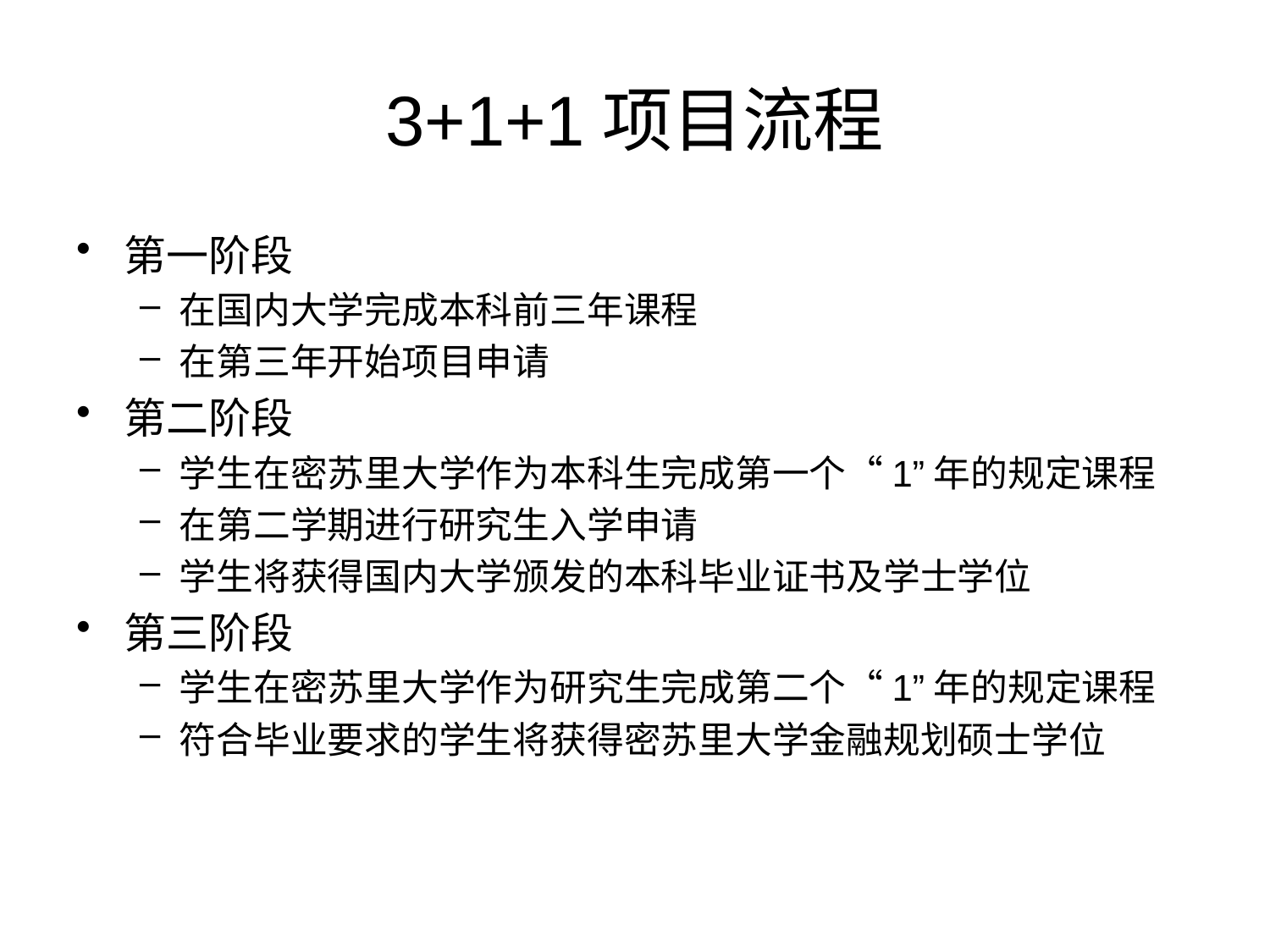

# 3+1+1项目流程
第一阶段
在国内大学完成本科前三年课程
在第三年开始项目申请
第二阶段
学生在密苏里大学作为本科生完成第一个“1”年的规定课程
在第二学期进行研究生入学申请
学生将获得国内大学颁发的本科毕业证书及学士学位
第三阶段
学生在密苏里大学作为研究生完成第二个“1”年的规定课程
符合毕业要求的学生将获得密苏里大学金融规划硕士学位